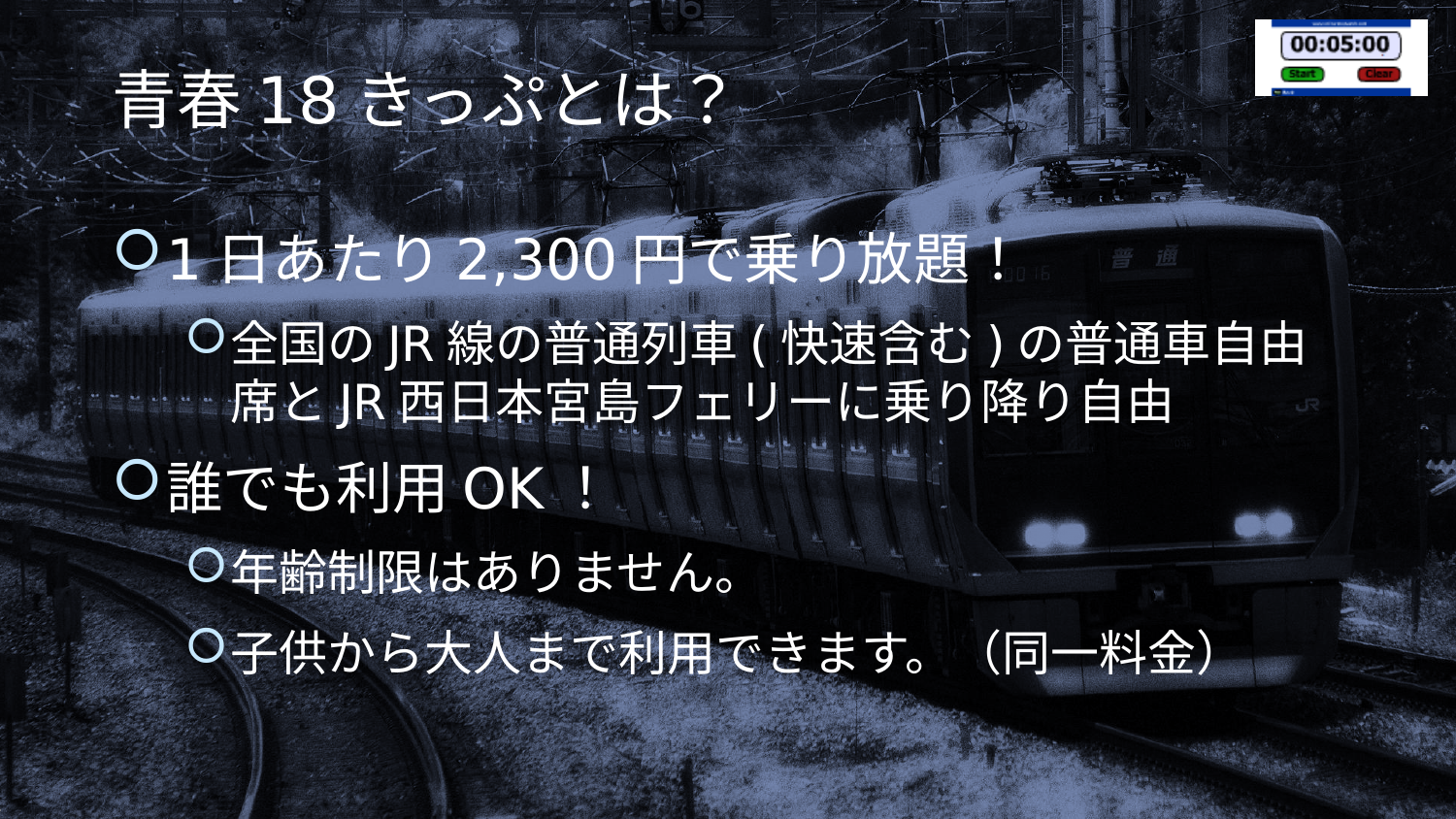

# 青春18きっぷとは？
1日あたり2,300円で乗り放題！
全国のJR線の普通列車(快速含む)の普通車自由席とJR西日本宮島フェリーに乗り降り自由
誰でも利用OK！
年齢制限はありません。
子供から大人まで利用できます。（同一料金）